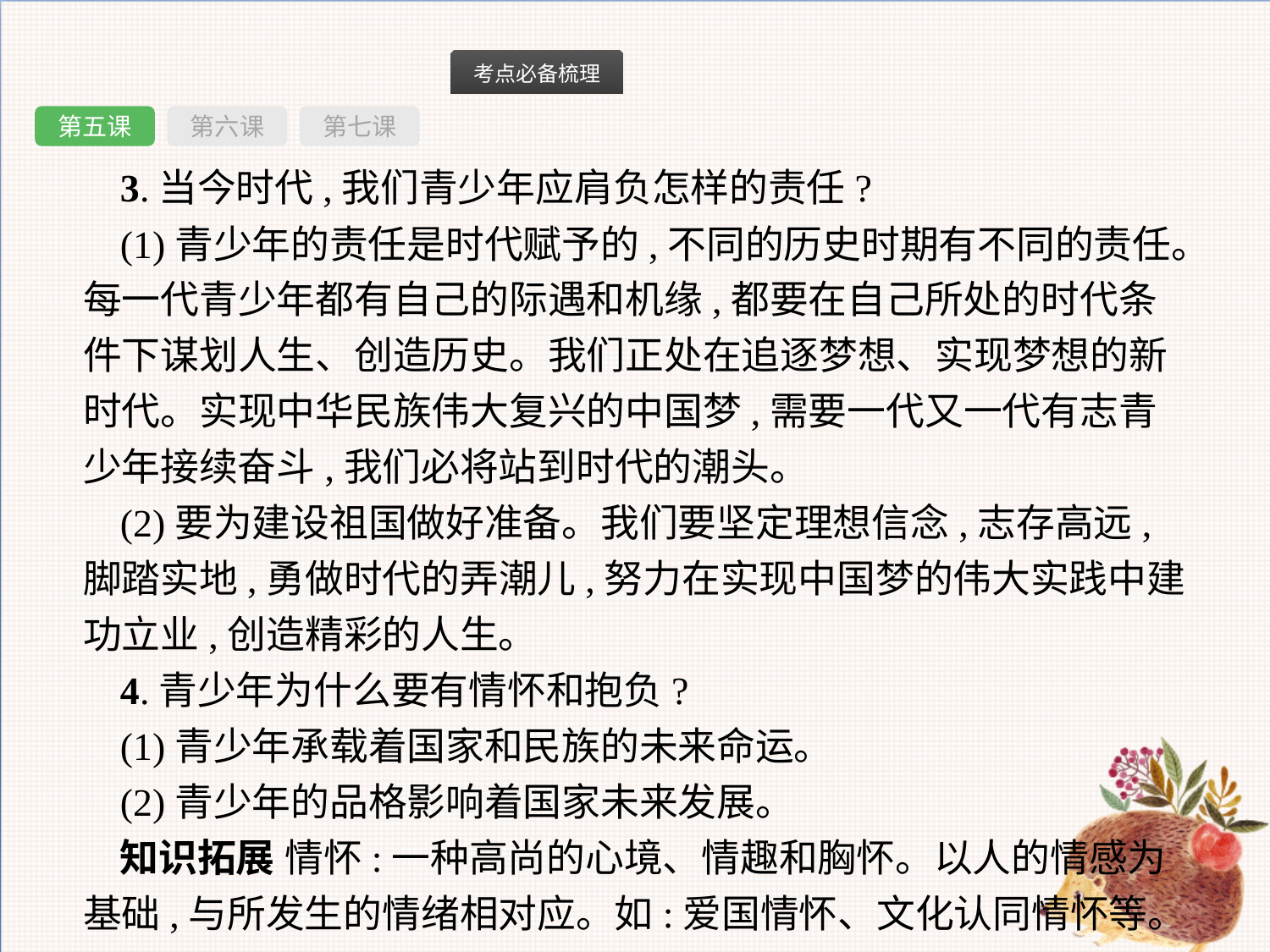

第五课
第六课
第七课
3.当今时代,我们青少年应肩负怎样的责任?
(1)青少年的责任是时代赋予的,不同的历史时期有不同的责任。每一代青少年都有自己的际遇和机缘,都要在自己所处的时代条件下谋划人生、创造历史。我们正处在追逐梦想、实现梦想的新时代。实现中华民族伟大复兴的中国梦,需要一代又一代有志青少年接续奋斗,我们必将站到时代的潮头。
(2)要为建设祖国做好准备。我们要坚定理想信念,志存高远,脚踏实地,勇做时代的弄潮儿,努力在实现中国梦的伟大实践中建功立业,创造精彩的人生。
4.青少年为什么要有情怀和抱负?
(1)青少年承载着国家和民族的未来命运。
(2)青少年的品格影响着国家未来发展。
知识拓展 情怀:一种高尚的心境、情趣和胸怀。以人的情感为基础,与所发生的情绪相对应。如:爱国情怀、文化认同情怀等。